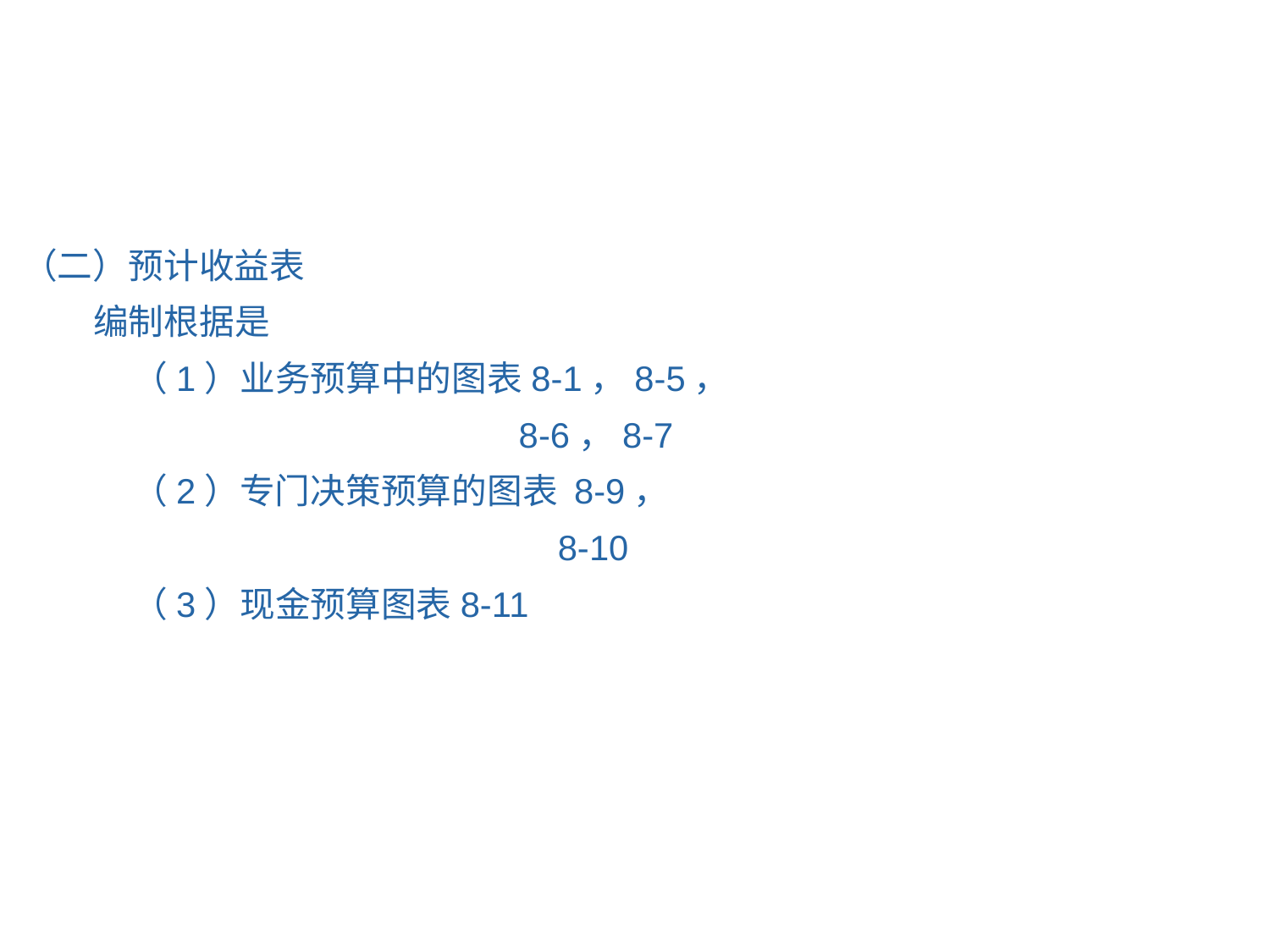

（二）预计收益表
        编制根据是
             （1）业务预算中的图表8-1，8-5，
                                                   8-6，8-7
             （2）专门决策预算的图表 8-9，
                                                       8-10
             （3）现金预算图表8-11